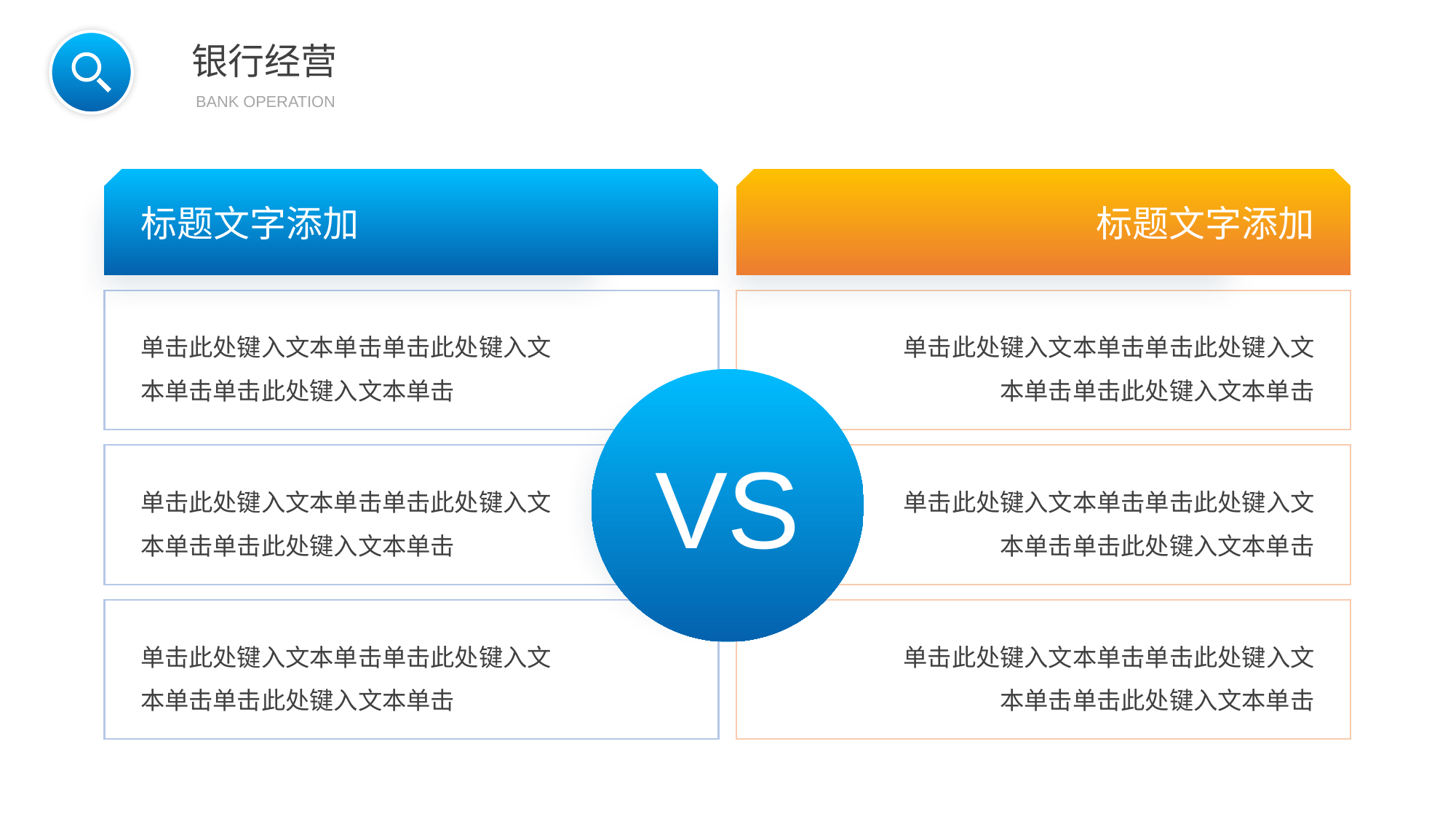

BY YUSHEN

银行经营

BANK OPERATION

标题文字添加

单击此处键入文本单击单击此处键入文本单击单击此处键入文本单击

单击此处键入文本单击单击此处键入文本单击单击此处键入文本单击

单击此处键入文本单击单击此处键入文本单击单击此处键入文本单击

标题文字添加

单击此处键入文本单击单击此处键入文本单击单击此处键入文本单击

单击此处键入文本单击单击此处键入文本单击单击此处键入文本单击

单击此处键入文本单击单击此处键入文本单击单击此处键入文本单击

VS